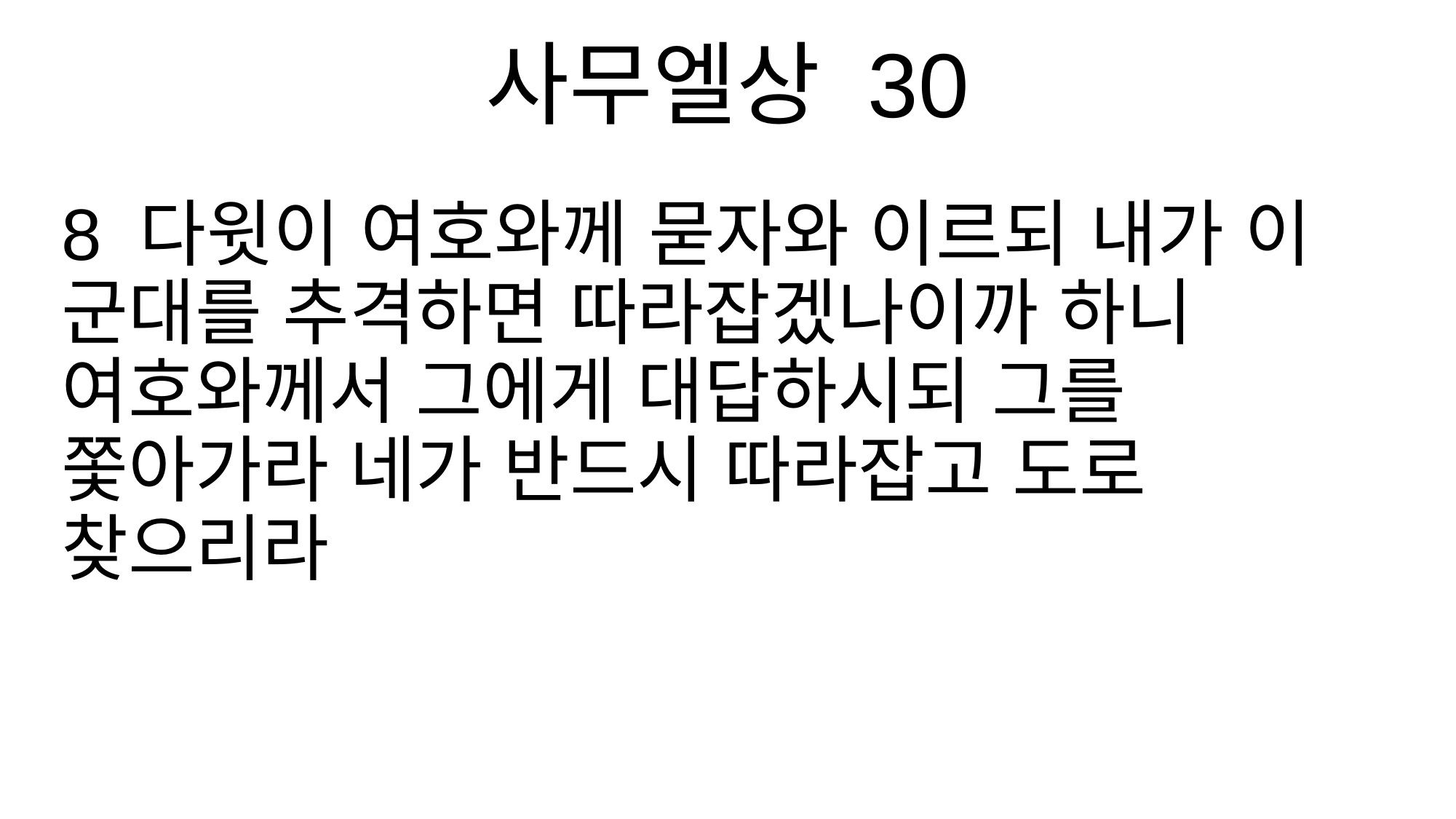

사무엘상 30
8 다윗이 여호와께 묻자와 이르되 내가 이 군대를 추격하면 따라잡겠나이까 하니 여호와께서 그에게 대답하시되 그를 쫓아가라 네가 반드시 따라잡고 도로 찾으리라